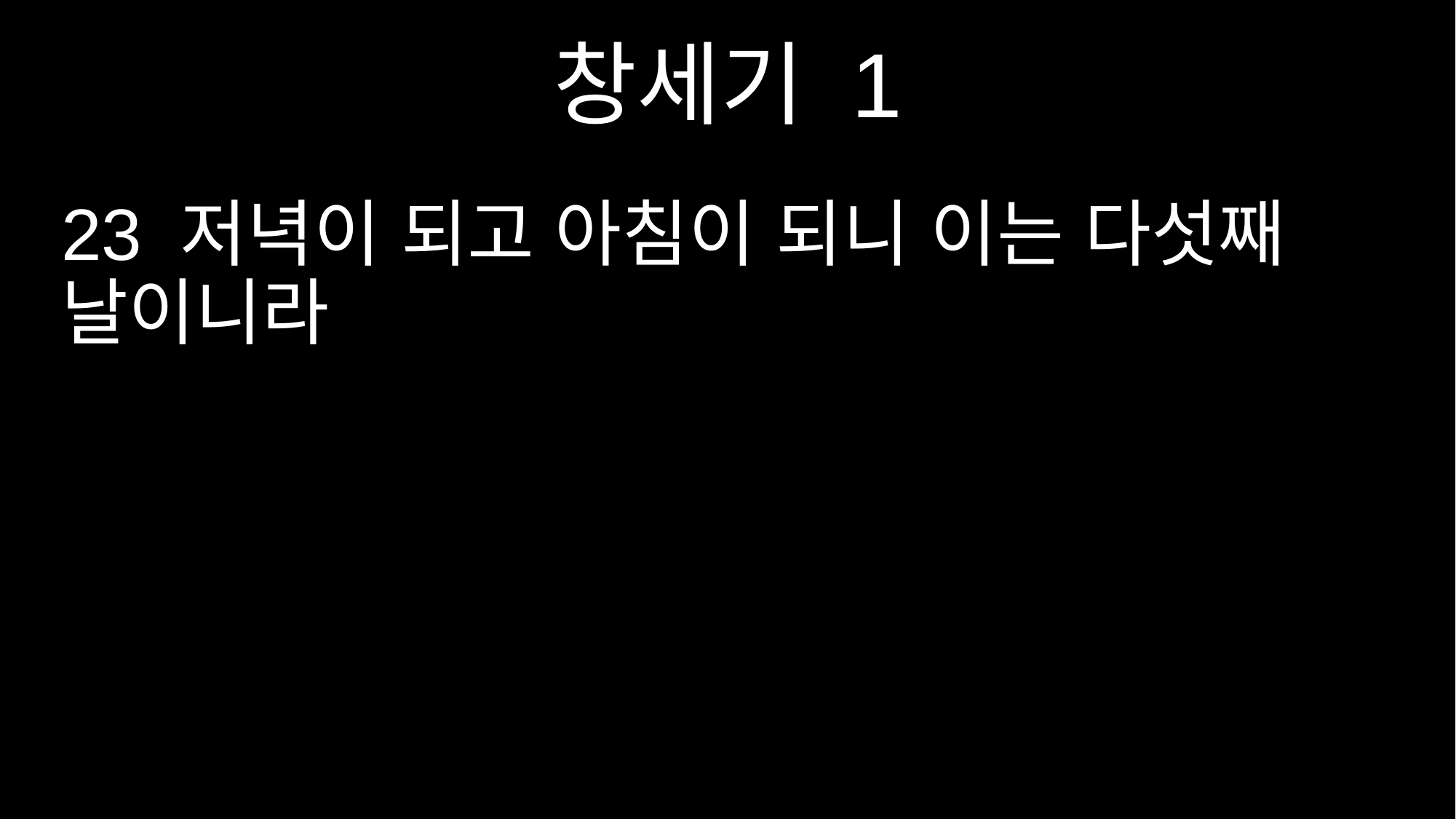

창세기 1
23 저녁이 되고 아침이 되니 이는 다섯째 날이니라